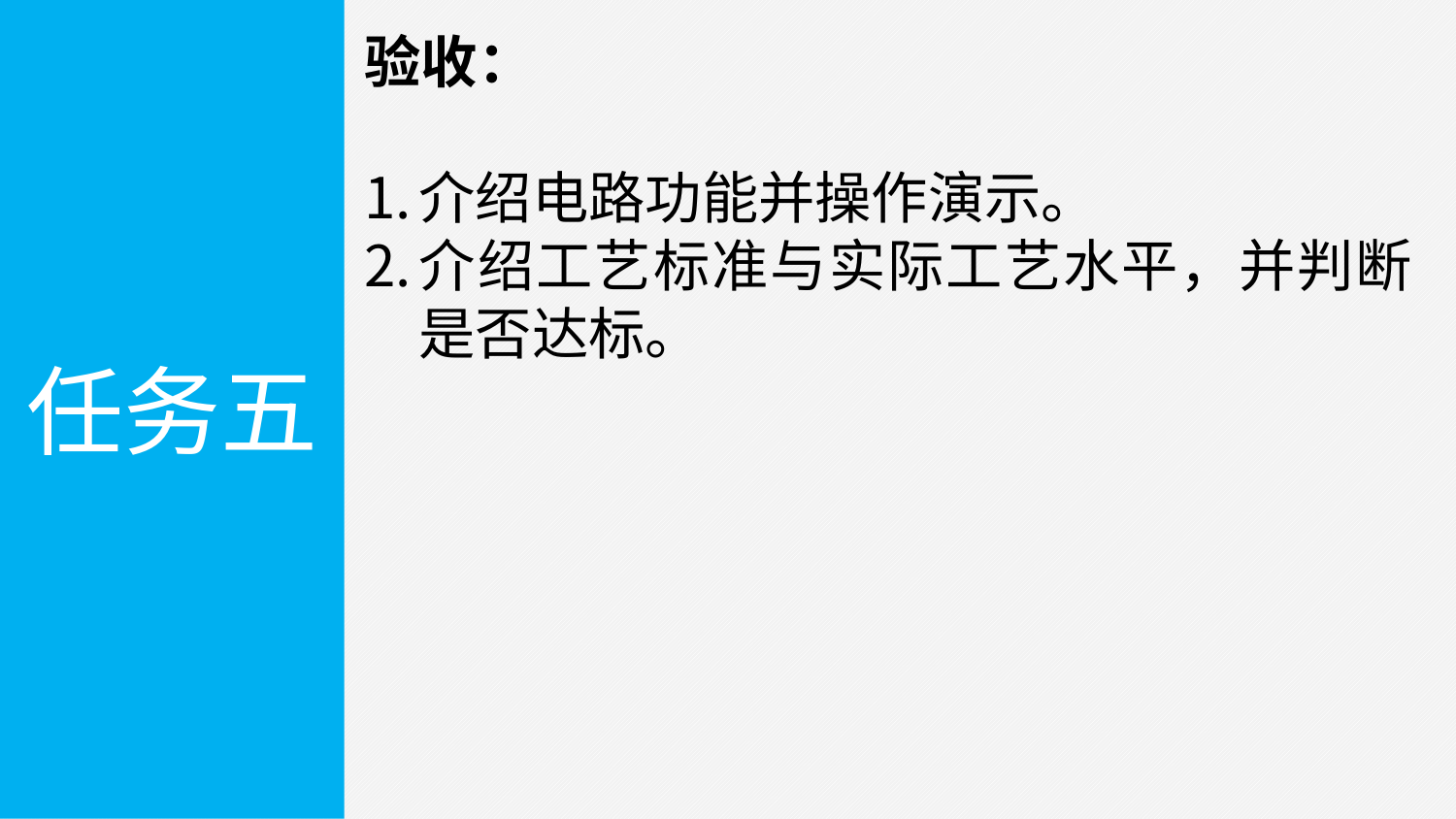

任务五
验收：

介绍电路功能并操作演示。
介绍工艺标准与实际工艺水平，并判断是否达标。